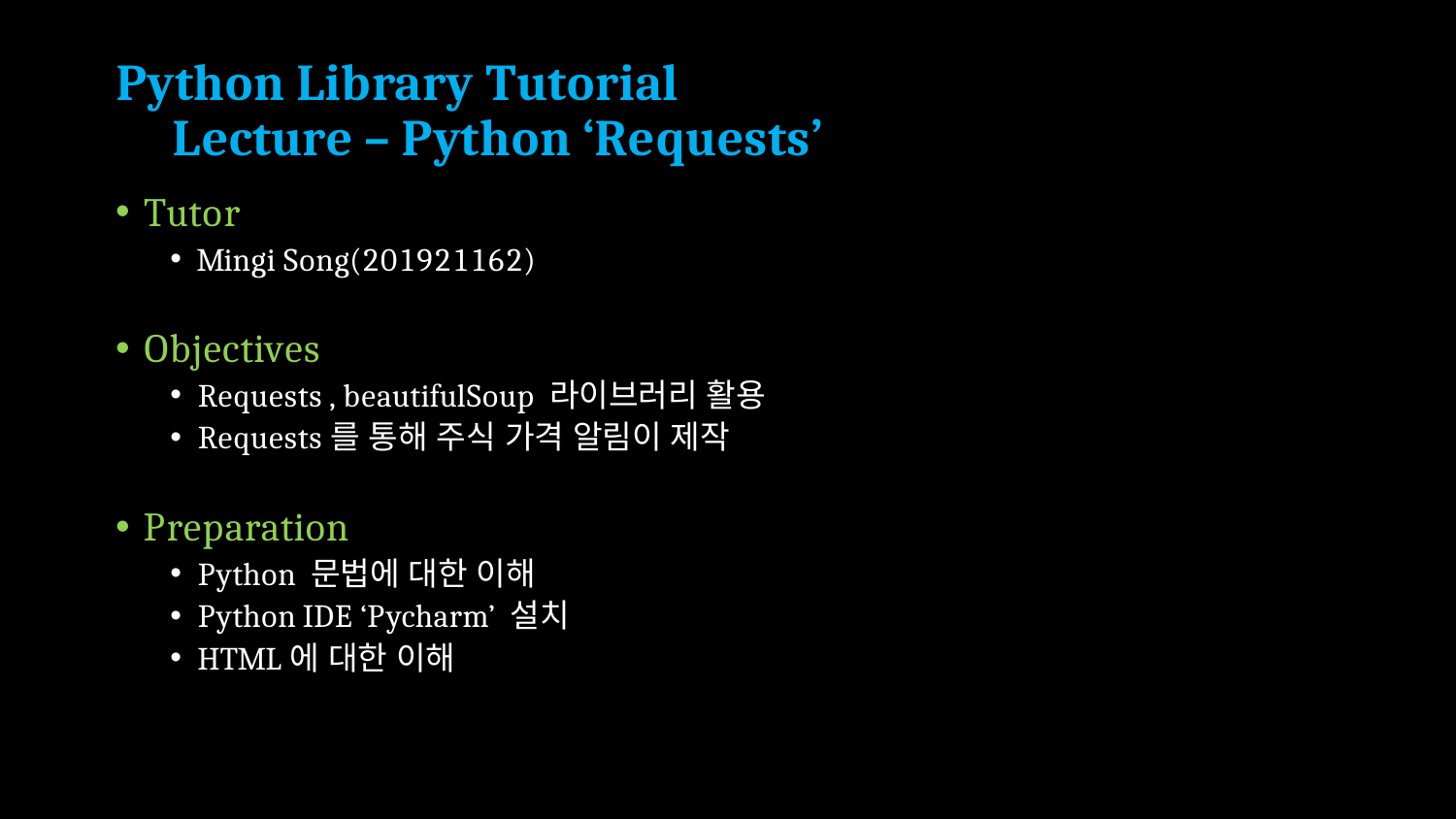

# Python Library Tutorial Lecture – Python ‘Requests’
Tutor
Mingi Song(201921162)
Objectives
Requests , beautifulSoup 라이브러리 활용
Requests를 통해 주식 가격 알림이 제작
Preparation
Python 문법에 대한 이해
Python IDE ‘Pycharm’ 설치
HTML에 대한 이해